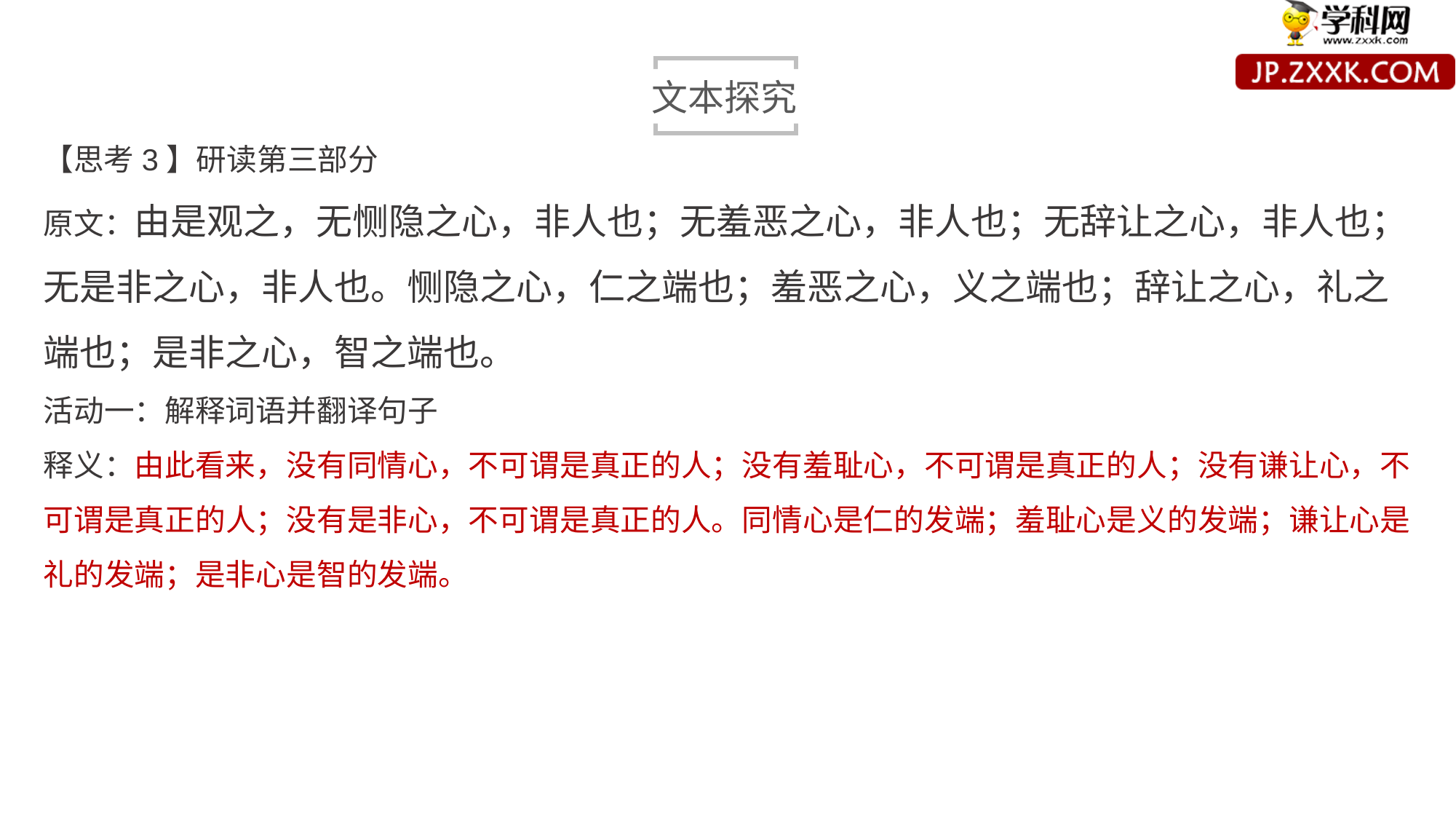

文本探究
【思考3】研读第三部分
原文：由是观之，无恻隐之心，非人也；无羞恶之心，非人也；无辞让之心，非人也；无是非之心，非人也。恻隐之心，仁之端也；羞恶之心，义之端也；辞让之心，礼之端也；是非之心，智之端也。
活动一：解释词语并翻译句子
释义：由此看来，没有同情心，不可谓是真正的人；没有羞耻心，不可谓是真正的人；没有谦让心，不可谓是真正的人；没有是非心，不可谓是真正的人。同情心是仁的发端；羞耻心是义的发端；谦让心是礼的发端；是非心是智的发端。